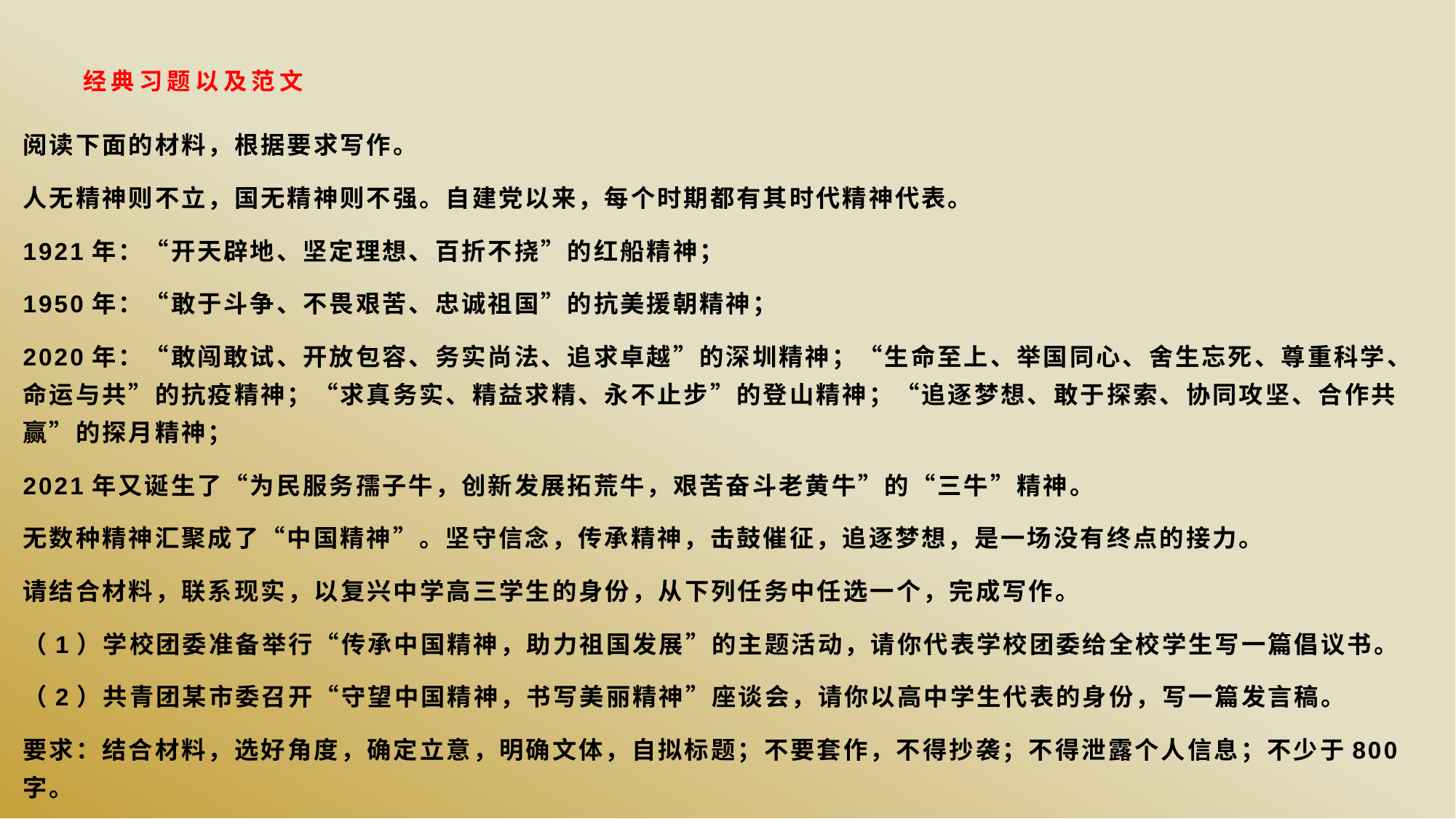

# 经典习题以及范文
阅读下面的材料，根据要求写作。
人无精神则不立，国无精神则不强。自建党以来，每个时期都有其时代精神代表。
1921年：“开天辟地、坚定理想、百折不挠”的红船精神；
1950年：“敢于斗争、不畏艰苦、忠诚祖国”的抗美援朝精神；
2020年：“敢闯敢试、开放包容、务实尚法、追求卓越”的深圳精神；“生命至上、举国同心、舍生忘死、尊重科学、命运与共”的抗疫精神；“求真务实、精益求精、永不止步”的登山精神；“追逐梦想、敢于探索、协同攻坚、合作共赢”的探月精神；
2021年又诞生了“为民服务孺子牛，创新发展拓荒牛，艰苦奋斗老黄牛”的“三牛”精神。
无数种精神汇聚成了“中国精神”。坚守信念，传承精神，击鼓催征，追逐梦想，是一场没有终点的接力。
请结合材料，联系现实，以复兴中学高三学生的身份，从下列任务中任选一个，完成写作。
（1）学校团委准备举行“传承中国精神，助力祖国发展”的主题活动，请你代表学校团委给全校学生写一篇倡议书。
（2）共青团某市委召开“守望中国精神，书写美丽精神”座谈会，请你以高中学生代表的身份，写一篇发言稿。
要求：结合材料，选好角度，确定立意，明确文体，自拟标题；不要套作，不得抄袭；不得泄露个人信息；不少于800字。